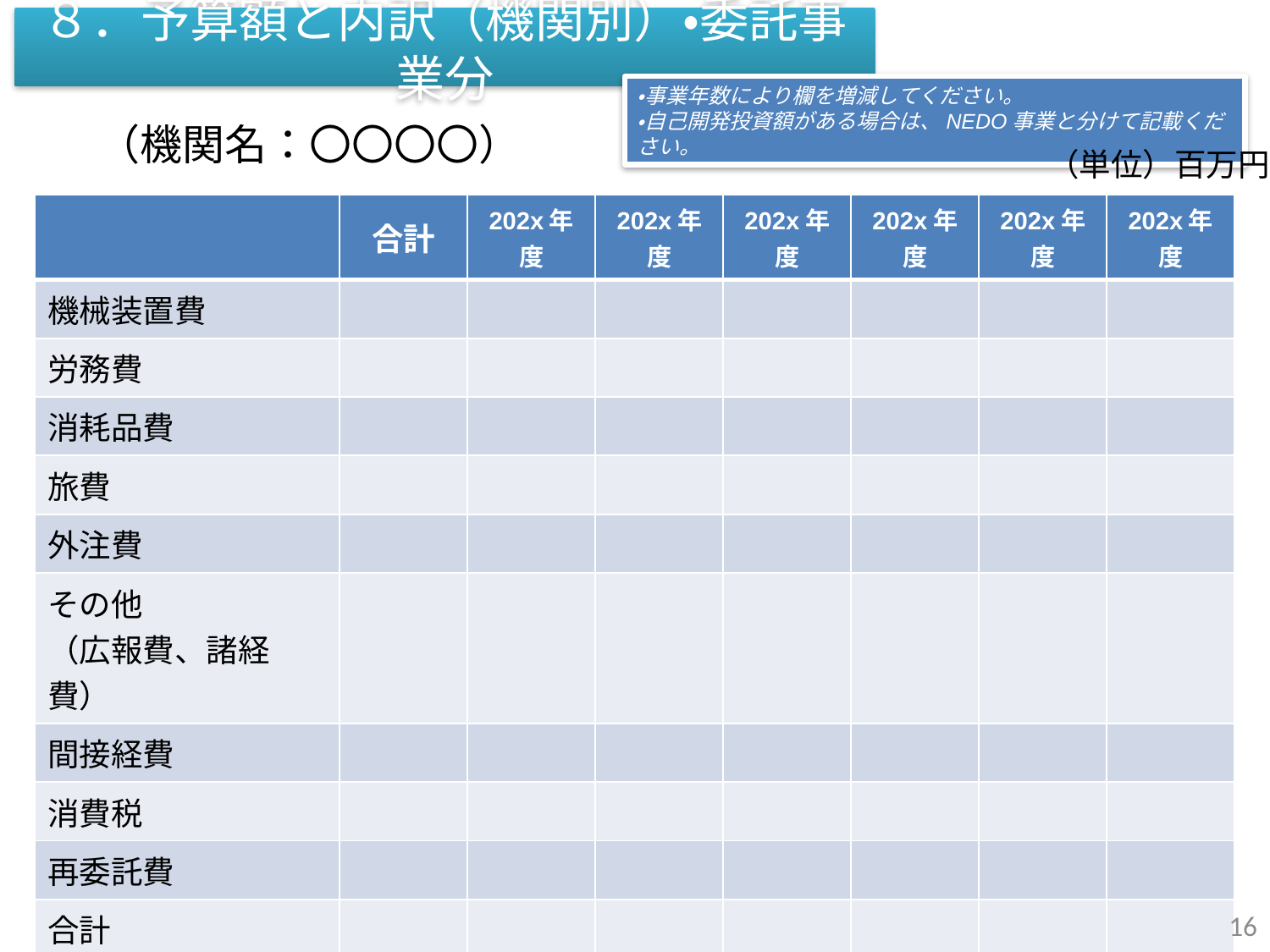

８．予算額と内訳（機関別）・委託事業分
・事業年数により欄を増減してください。
・自己開発投資額がある場合は、NEDO事業と分けて記載ください。
# （機関名：〇〇〇〇）
（単位）百万円
|  | 合計 | 202x年度 | 202x年度 | 202x年度 | 202x年度 | 202x年度 | 202x年度 |
| --- | --- | --- | --- | --- | --- | --- | --- |
| 機械装置費 |  |  |  |  |  |  |  |
| 労務費 |  |  |  |  |  |  |  |
| 消耗品費 |  |  |  |  |  |  |  |
| 旅費 |  |  |  |  |  |  |  |
| 外注費 |  |  |  |  |  |  |  |
| その他 （広報費、諸経費） |  |  |  |  |  |  |  |
| 間接経費 |  |  |  |  |  |  |  |
| 消費税 |  |  |  |  |  |  |  |
| 再委託費 |  |  |  |  |  |  |  |
| 合計 |  |  |  |  |  |  |  |
16